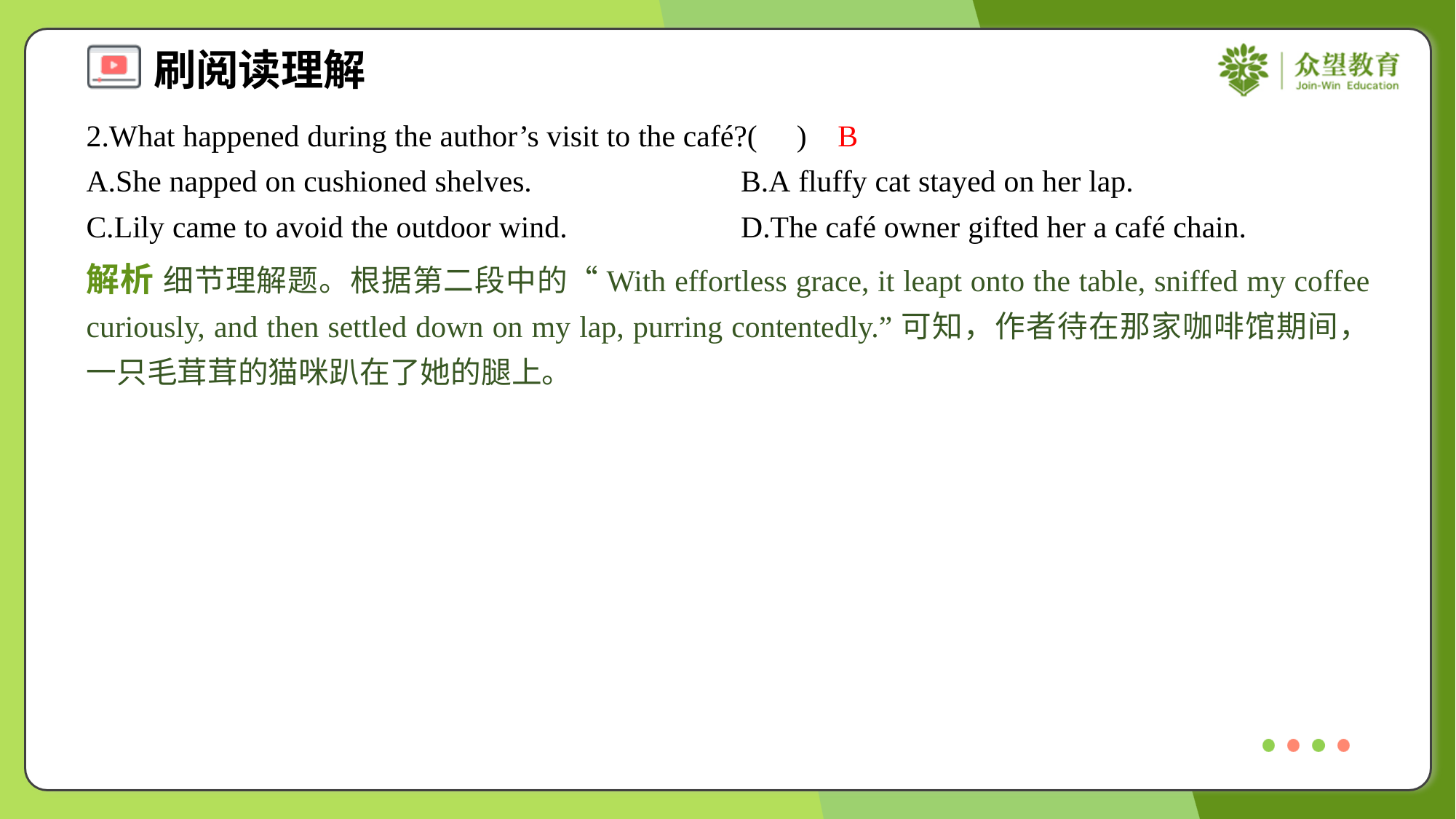

2.What happened during the author’s visit to the café?(     )
B
A.She napped on cushioned shelves.	B.A fluffy cat stayed on her lap.
C.Lily came to avoid the outdoor wind.	D.The café owner gifted her a café chain.
解析 细节理解题。根据第二段中的“With effortless grace, it leapt onto the table, sniffed my coffee curiously, and then settled down on my lap, purring contentedly.”可知，作者待在那家咖啡馆期间，一只毛茸茸的猫咪趴在了她的腿上。